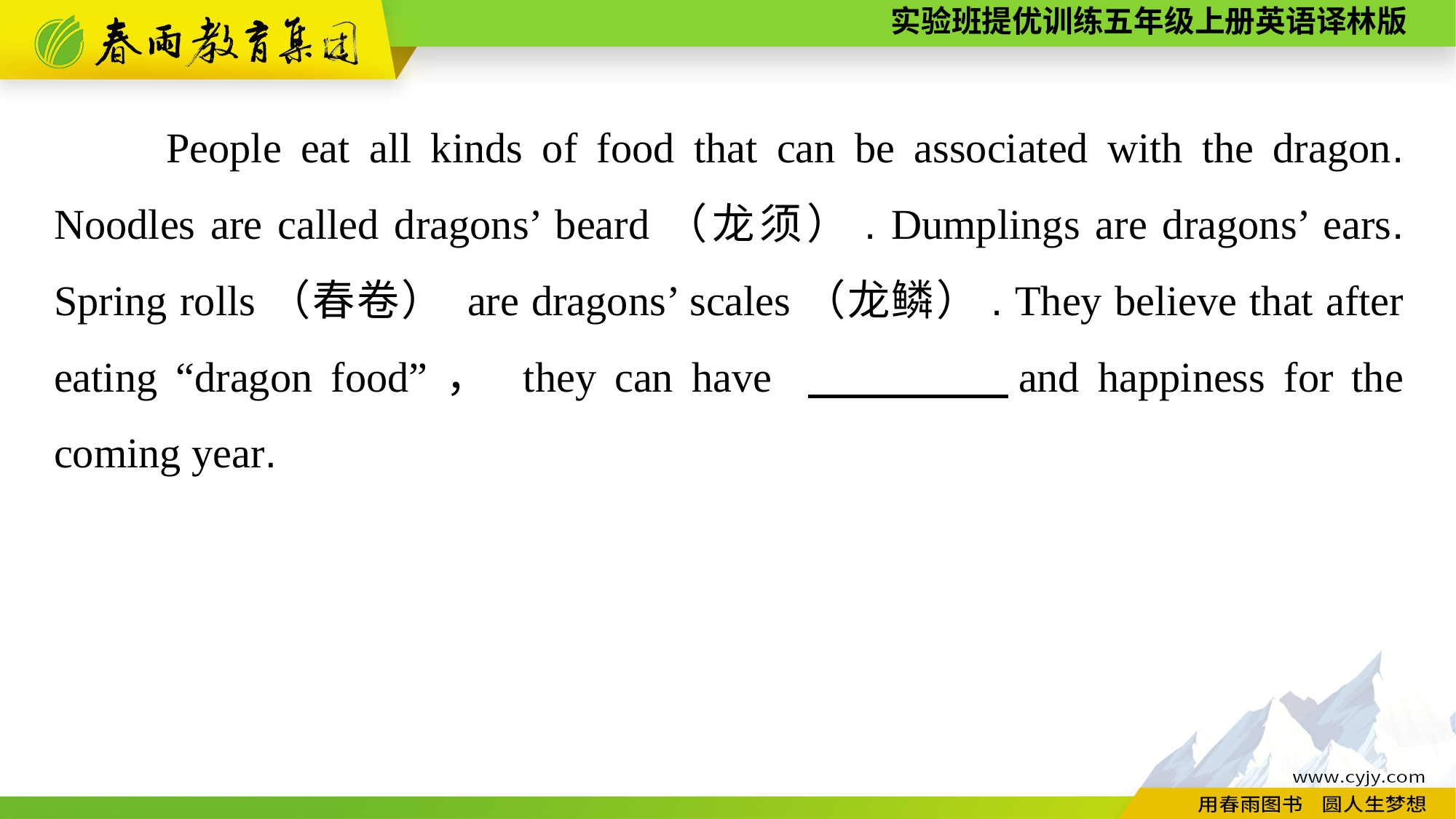

People eat all kinds of food that can be associated with the dragon. Noodles are called dragons’ beard（龙须）. Dumplings are dragons’ ears. Spring rolls（春卷） are dragons’ scales（龙鳞）. They believe that after eating “dragon food”， they can have 　　　　and happiness for the coming year.